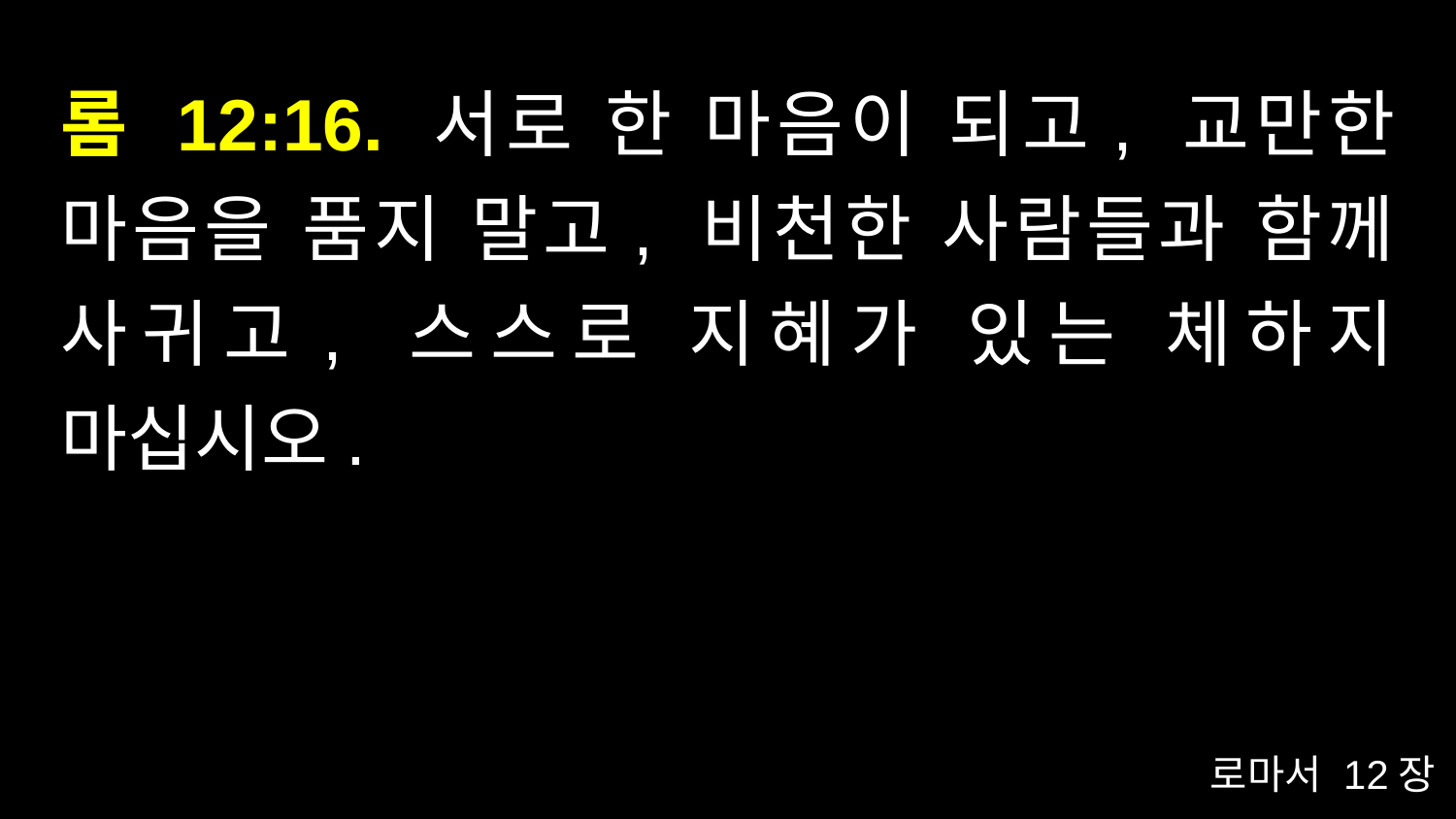

# 롬 12:16. 서로 한 마음이 되고, 교만한 마음을 품지 말고, 비천한 사람들과 함께 사귀고, 스스로 지혜가 있는 체하지 마십시오.
로마서 12장